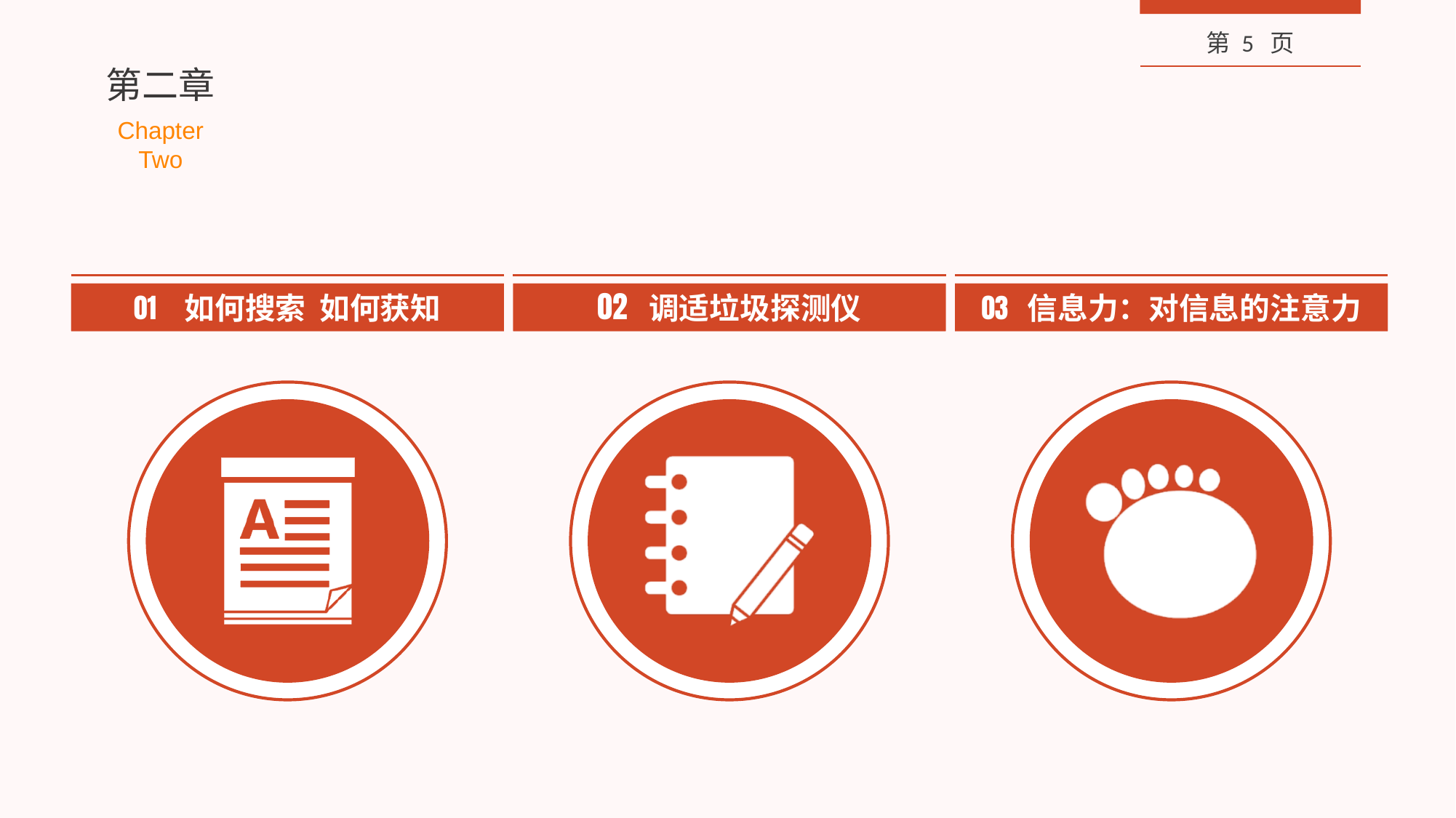

01   如何搜索  如何获知
02  调适垃圾探测仪
03  信息力：对信息的注意力